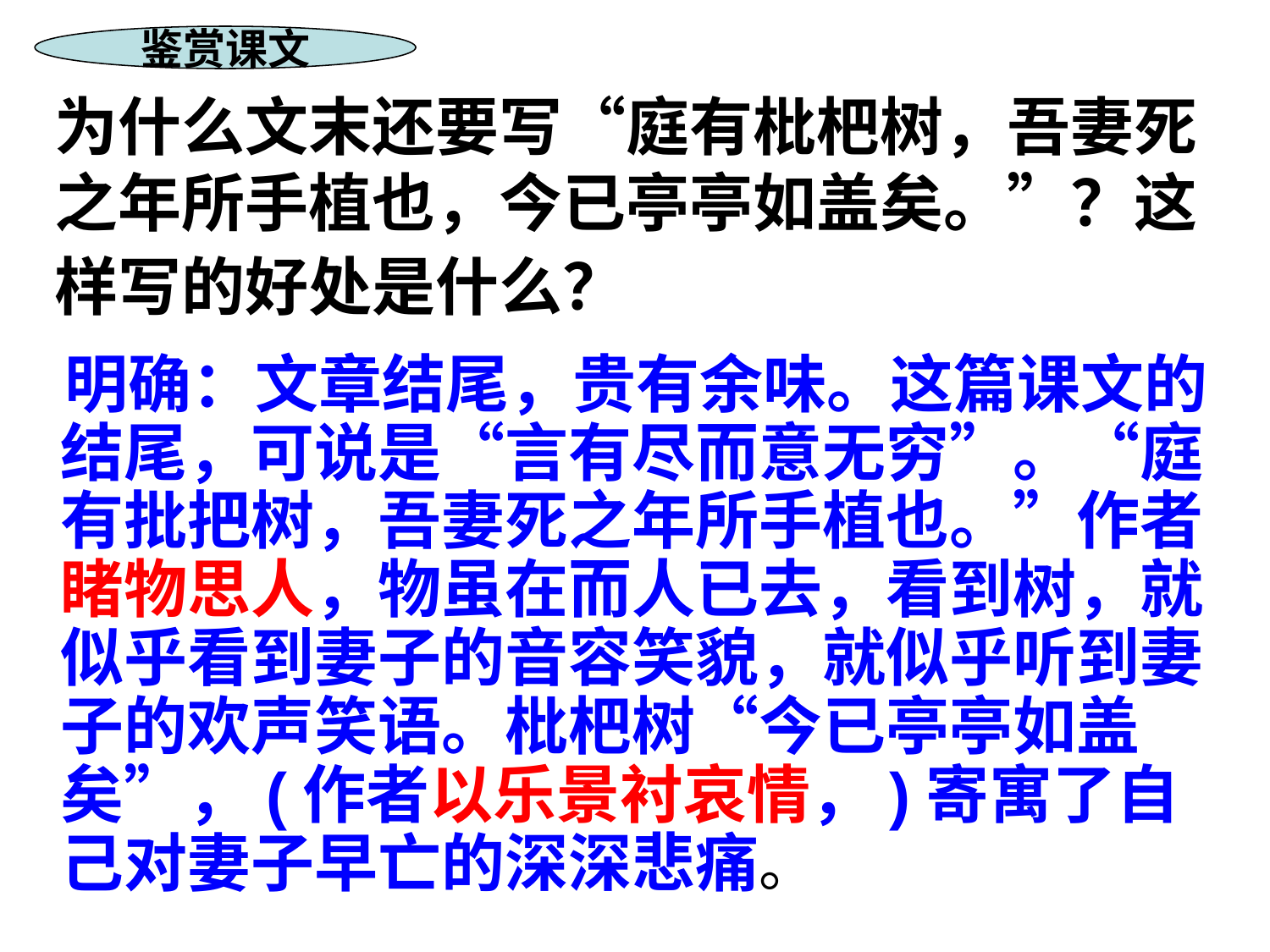

鉴赏课文
# 为什么文末还要写“庭有枇杷树，吾妻死之年所手植也，今已亭亭如盖矣。”？这样写的好处是什么？
   明确：文章结尾，贵有余味。这篇课文的结尾，可说是“言有尽而意无穷”。“庭有批把树，吾妻死之年所手植也。”作者睹物思人，物虽在而人已去，看到树，就似乎看到妻子的音容笑貌，就似乎听到妻子的欢声笑语。枇杷树“今已亭亭如盖矣”，(作者以乐景衬哀情，)寄寓了自己对妻子早亡的深深悲痛。